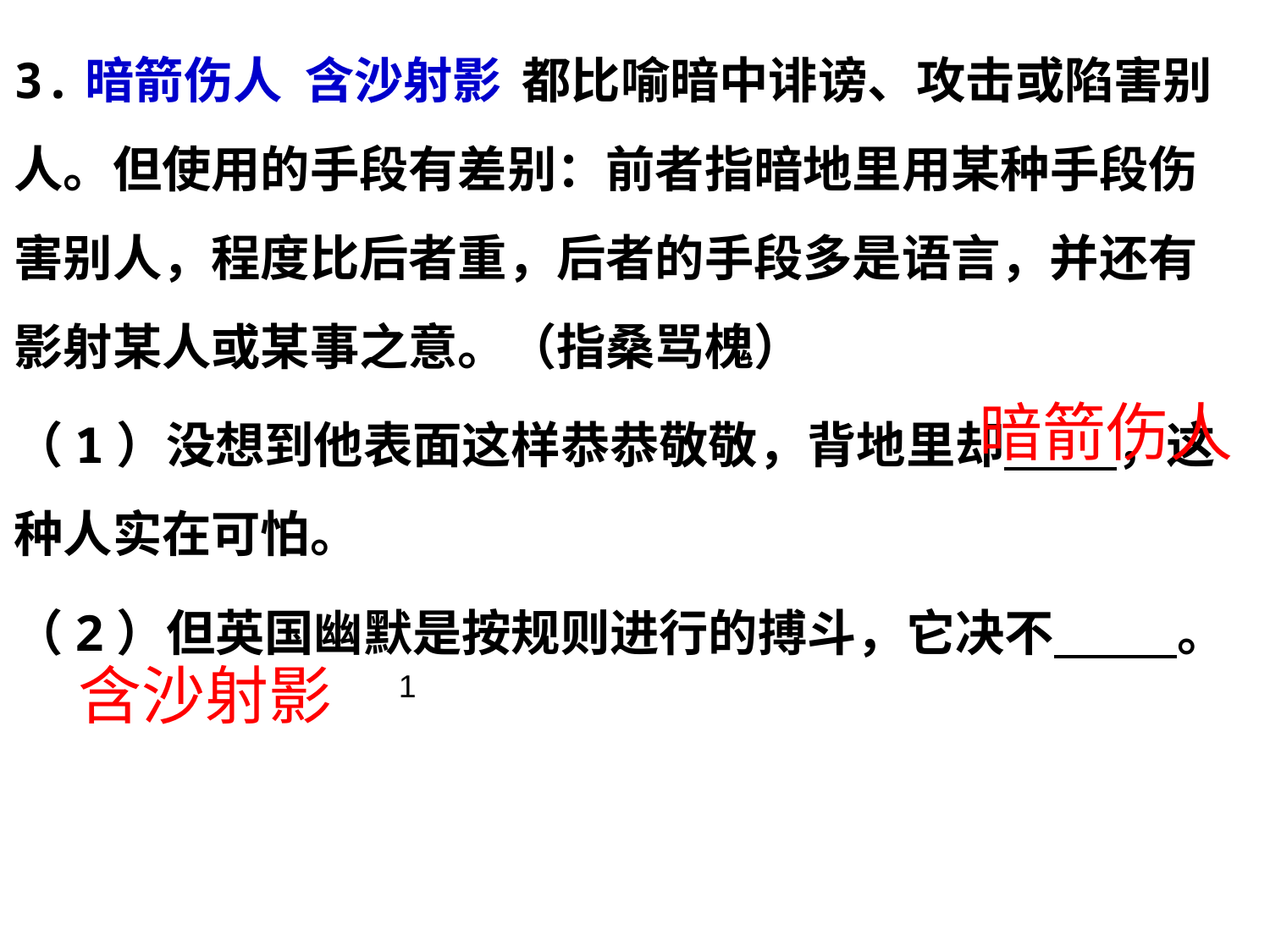

3.暗箭伤人  含沙射影	都比喻暗中诽谤、攻击或陷害别人。但使用的手段有差别：前者指暗地里用某种手段伤害别人，程度比后者重，后者的手段多是语言，并还有影射某人或某事之意。（指桑骂槐）
（1）没想到他表面这样恭恭敬敬，背地里却          ，这种人实在可怕。
（2）但英国幽默是按规则进行的搏斗，它决不           。

暗箭伤人
含沙射影
1